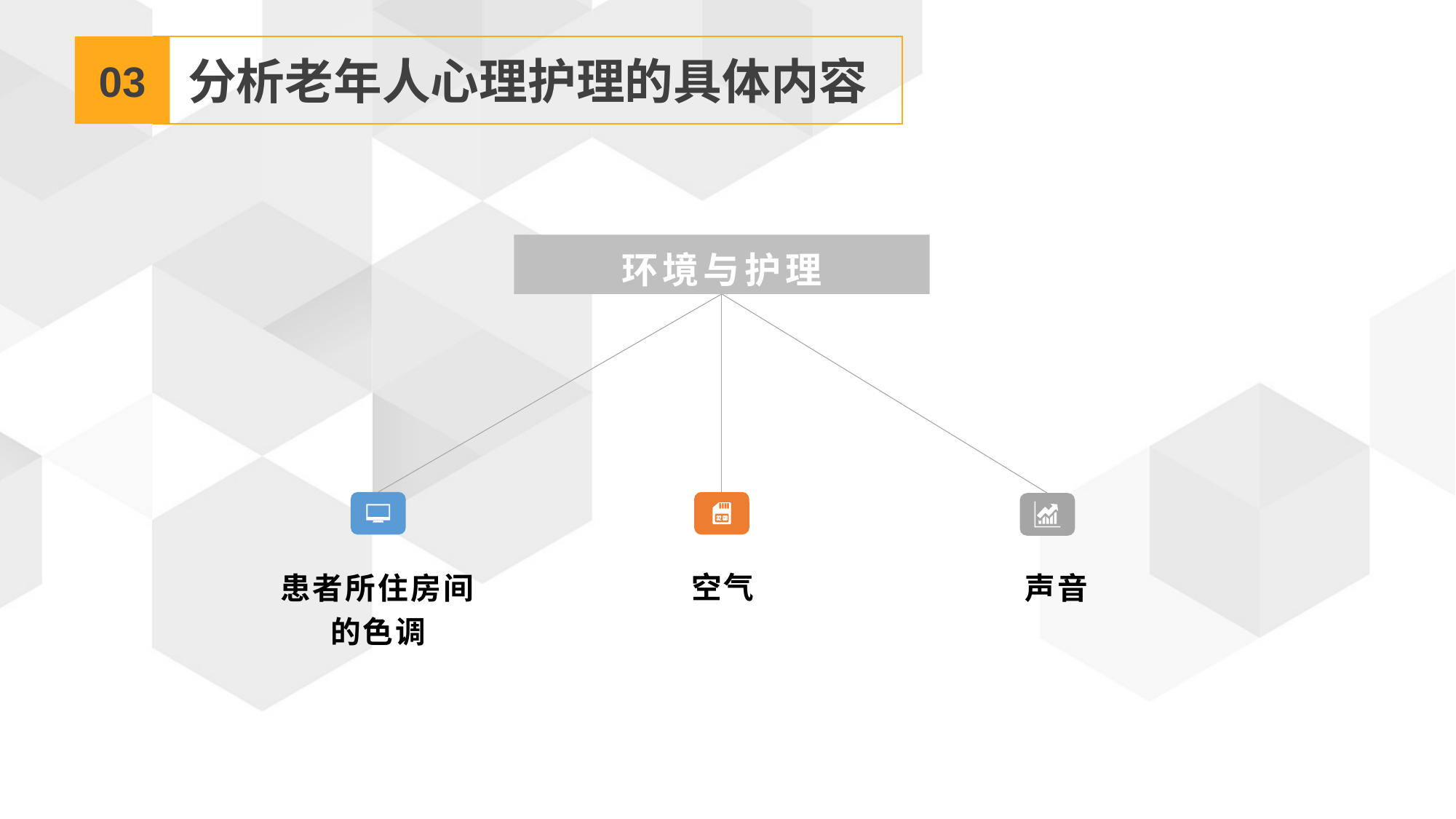

03
分析老年人心理护理的具体内容
环境与护理

空气
患者所住房间的色调
声音